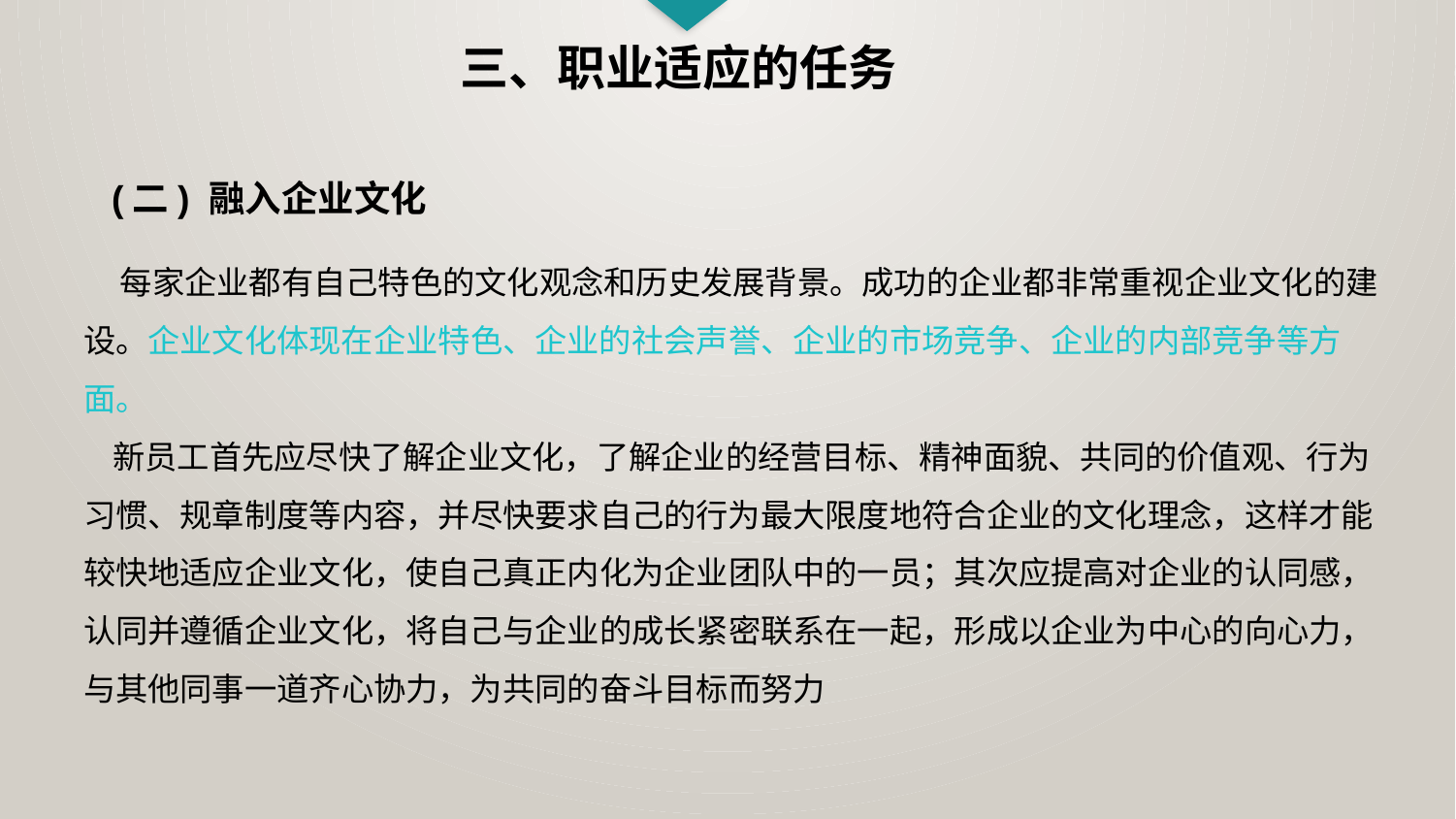

三、职业适应的任务
(二) 融入企业文化
    每家企业都有自己特色的文化观念和历史发展背景。成功的企业都非常重视企业文化的建设。企业文化体现在企业特色、企业的社会声誉、企业的市场竞争、企业的内部竞争等方面。
   新员工首先应尽快了解企业文化，了解企业的经营目标、精神面貌、共同的价值观、行为习惯、规章制度等内容，并尽快要求自己的行为最大限度地符合企业的文化理念，这样才能较快地适应企业文化，使自己真正内化为企业团队中的一员；其次应提高对企业的认同感，认同并遵循企业文化，将自己与企业的成长紧密联系在一起，形成以企业为中心的向心力，与其他同事一道齐心协力，为共同的奋斗目标而努力
33